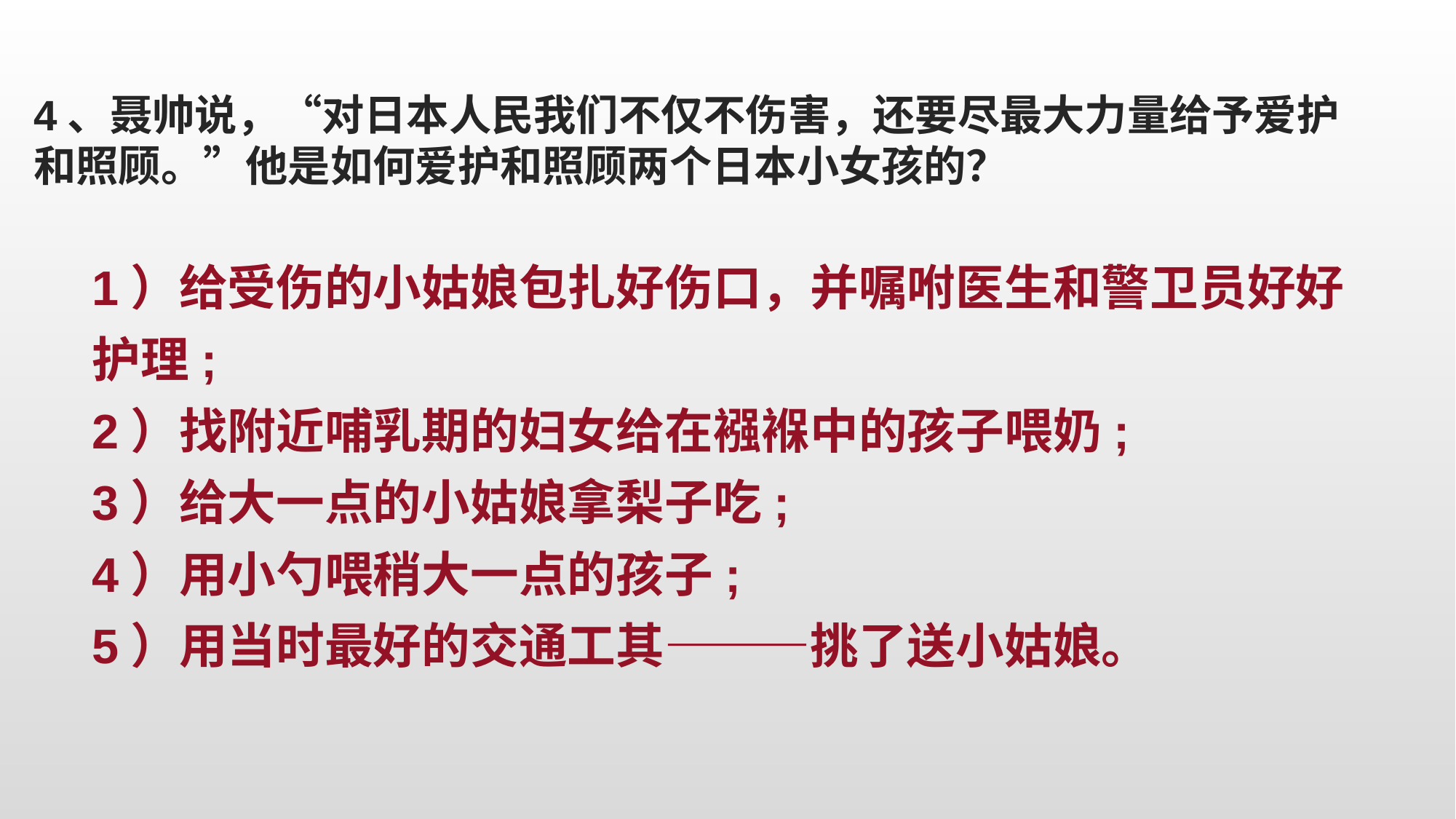

4、聂帅说，“对日本人民我们不仅不伤害，还要尽最大力量给予爱护和照顾。”他是如何爱护和照顾两个日本小女孩的？
1）给受伤的小姑娘包扎好伤口，并嘱咐医生和警卫员好好护理;
2）找附近哺乳期的妇女给在襁褓中的孩子喂奶;
3）给大一点的小姑娘拿梨子吃;
4）用小勺喂稍大一点的孩子;
5）用当时最好的交通工其———挑了送小姑娘。